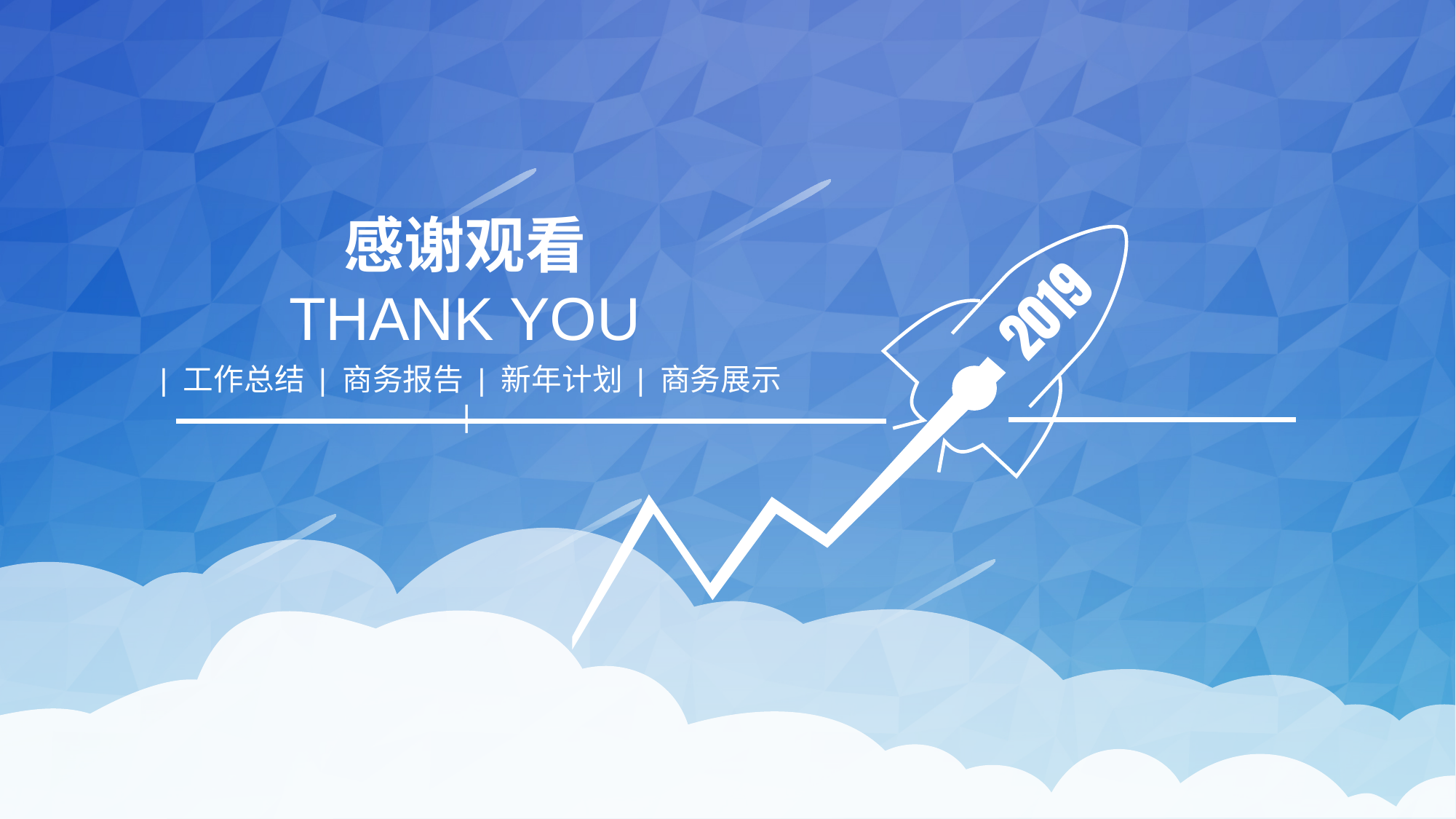

2019

感谢观看
THANK YOU

| 工作总结 | 商务报告 | 新年计划 | 商务展示 |